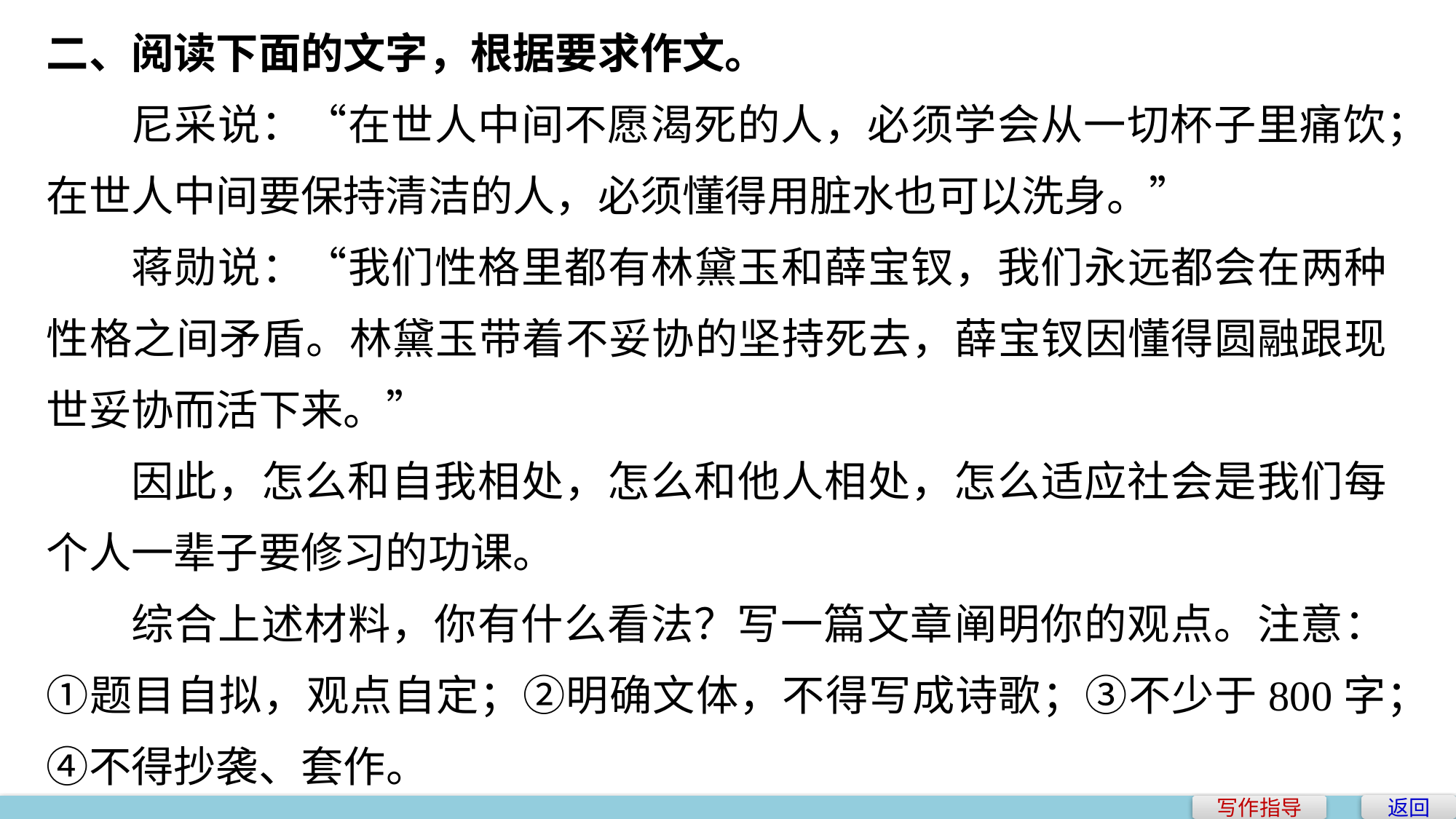

二、阅读下面的文字，根据要求作文。
尼采说：“在世人中间不愿渴死的人，必须学会从一切杯子里痛饮；在世人中间要保持清洁的人，必须懂得用脏水也可以洗身。”
蒋勋说：“我们性格里都有林黛玉和薛宝钗，我们永远都会在两种性格之间矛盾。林黛玉带着不妥协的坚持死去，薛宝钗因懂得圆融跟现世妥协而活下来。”
因此，怎么和自我相处，怎么和他人相处，怎么适应社会是我们每个人一辈子要修习的功课。
综合上述材料，你有什么看法？写一篇文章阐明你的观点。注意：①题目自拟，观点自定；②明确文体，不得写成诗歌；③不少于800字；④不得抄袭、套作。
返回

写作指导